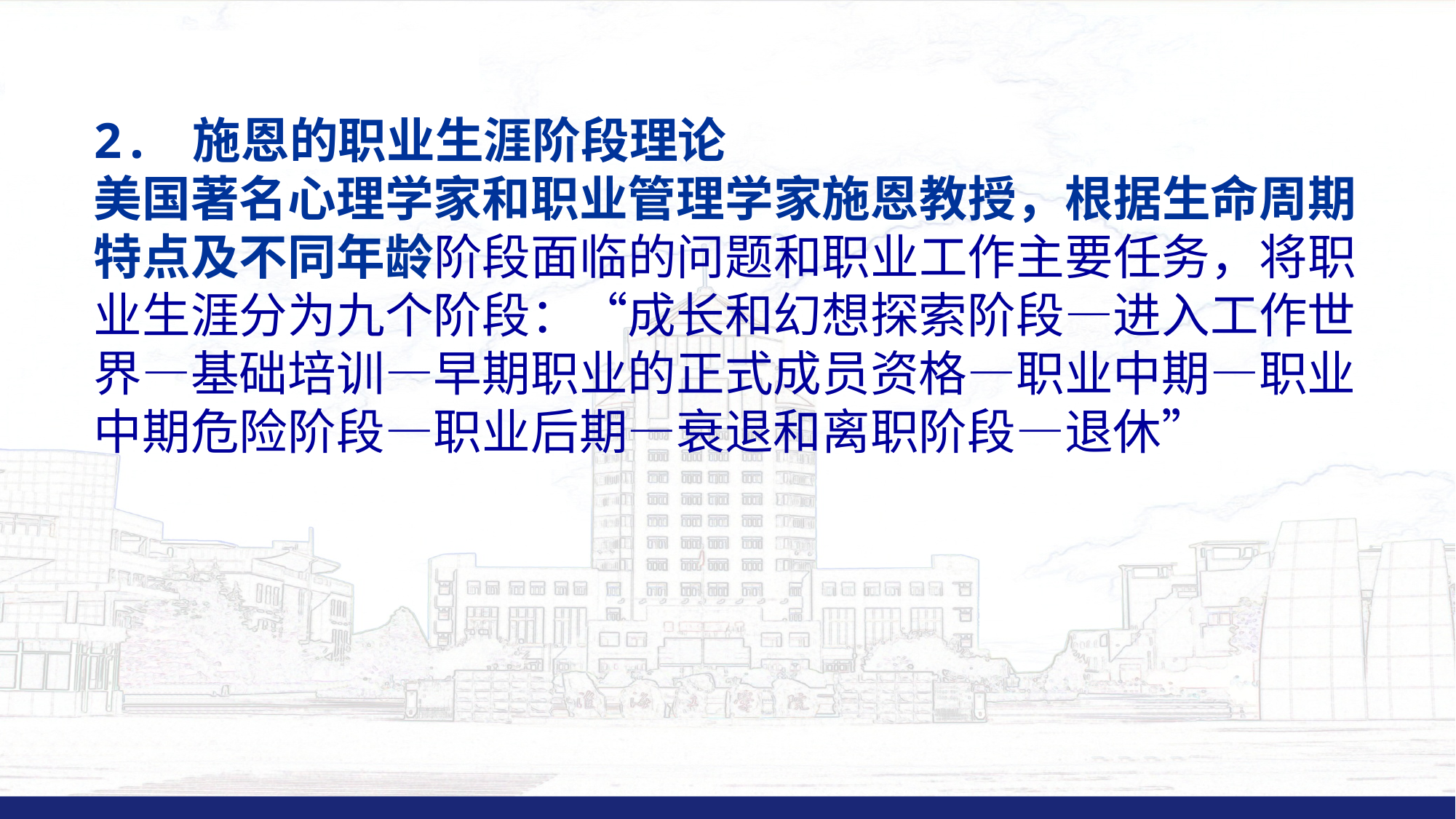

#
2. 施恩的职业生涯阶段理论
美国著名心理学家和职业管理学家施恩教授，根据生命周期特点及不同年龄阶段面临的问题和职业工作主要任务，将职业生涯分为九个阶段：“成长和幻想探索阶段—进入工作世界—基础培训—早期职业的正式成员资格—职业中期—职业中期危险阶段—职业后期—衰退和离职阶段—退休”